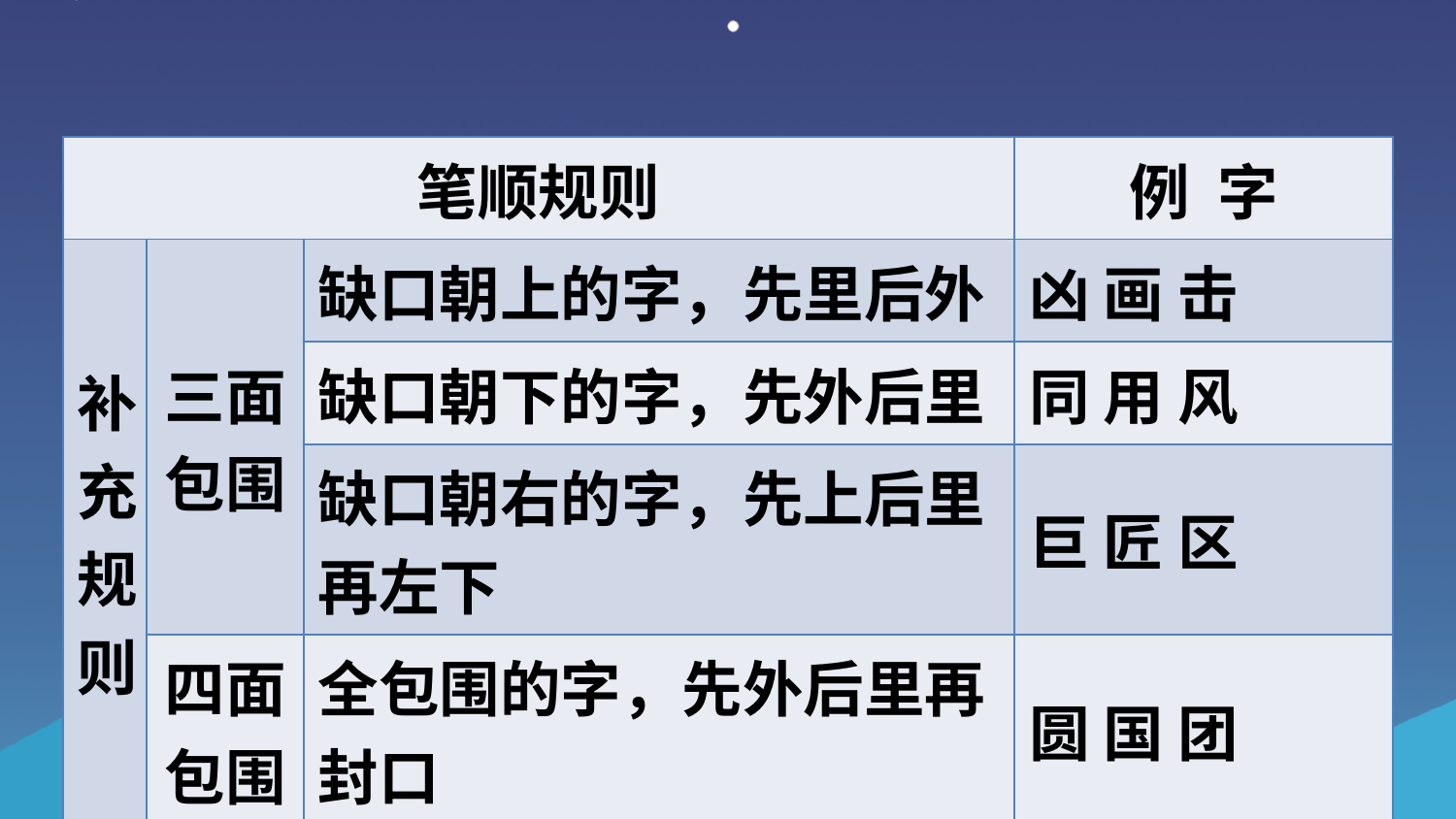

| 笔顺规则 |  |  | 例 字 |
| --- | --- | --- | --- |
| 补充规则 | 三面包围 | 缺口朝上的字，先里后外 | 凶 画 击 |
|  |  | 缺口朝下的字，先外后里 | 同 用 风 |
|  |  | 缺口朝右的字，先上后里再左下 | 巨 匠 区 |
|  | 四面包围 | 全包围的字，先外后里再封口 | 圆 国 团 |